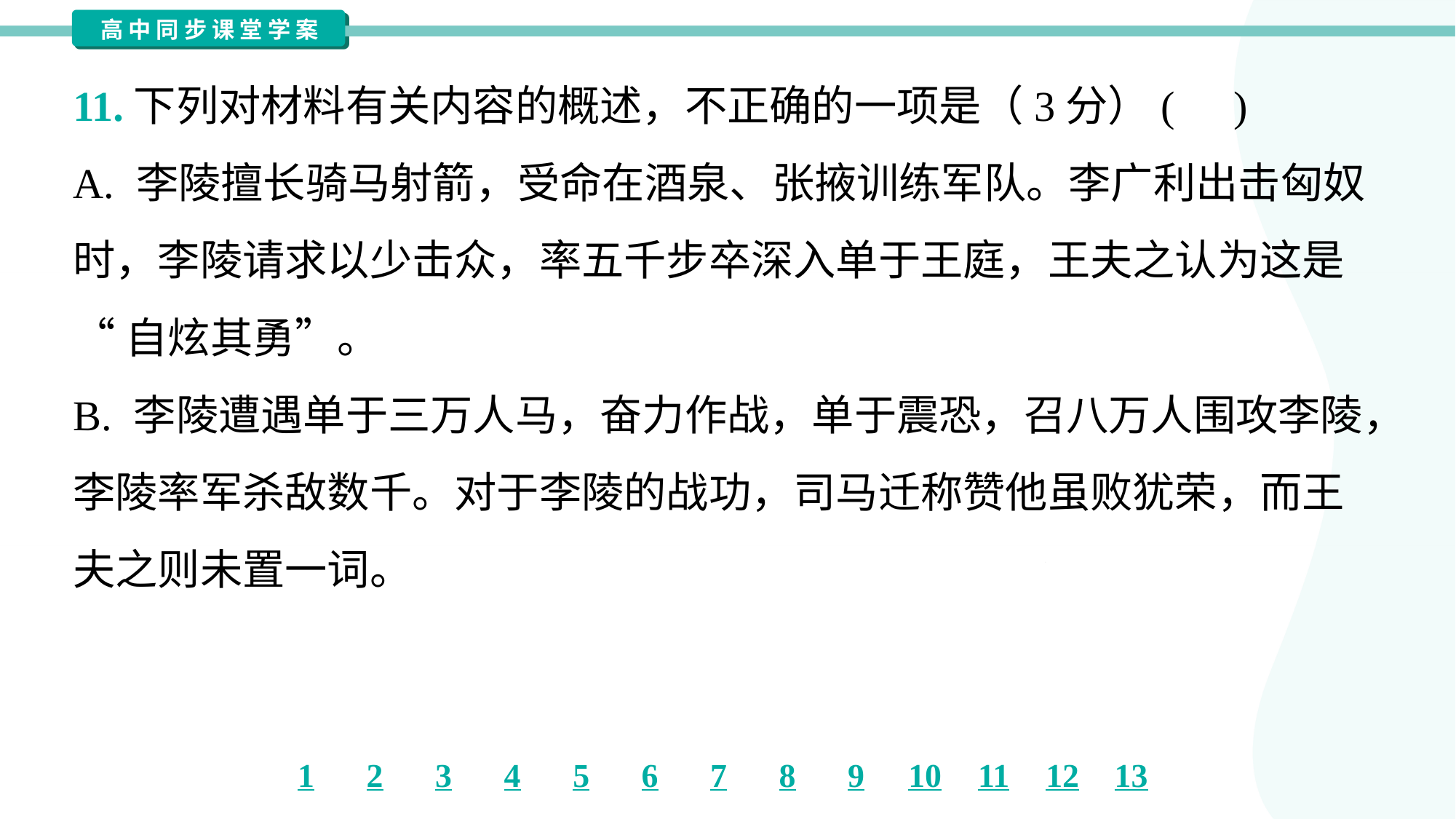

11.下列对材料有关内容的概述，不正确的一项是（3分）(     )
A. 李陵擅长骑马射箭，受命在酒泉、张掖训练军队。李广利出击匈奴
时，李陵请求以少击众，率五千步卒深入单于王庭，王夫之认为这是
“自炫其勇”。
B. 李陵遭遇单于三万人马，奋力作战，单于震恐，召八万人围攻李陵，
李陵率军杀敌数千。对于李陵的战功，司马迁称赞他虽败犹荣，而王
夫之则未置一词。